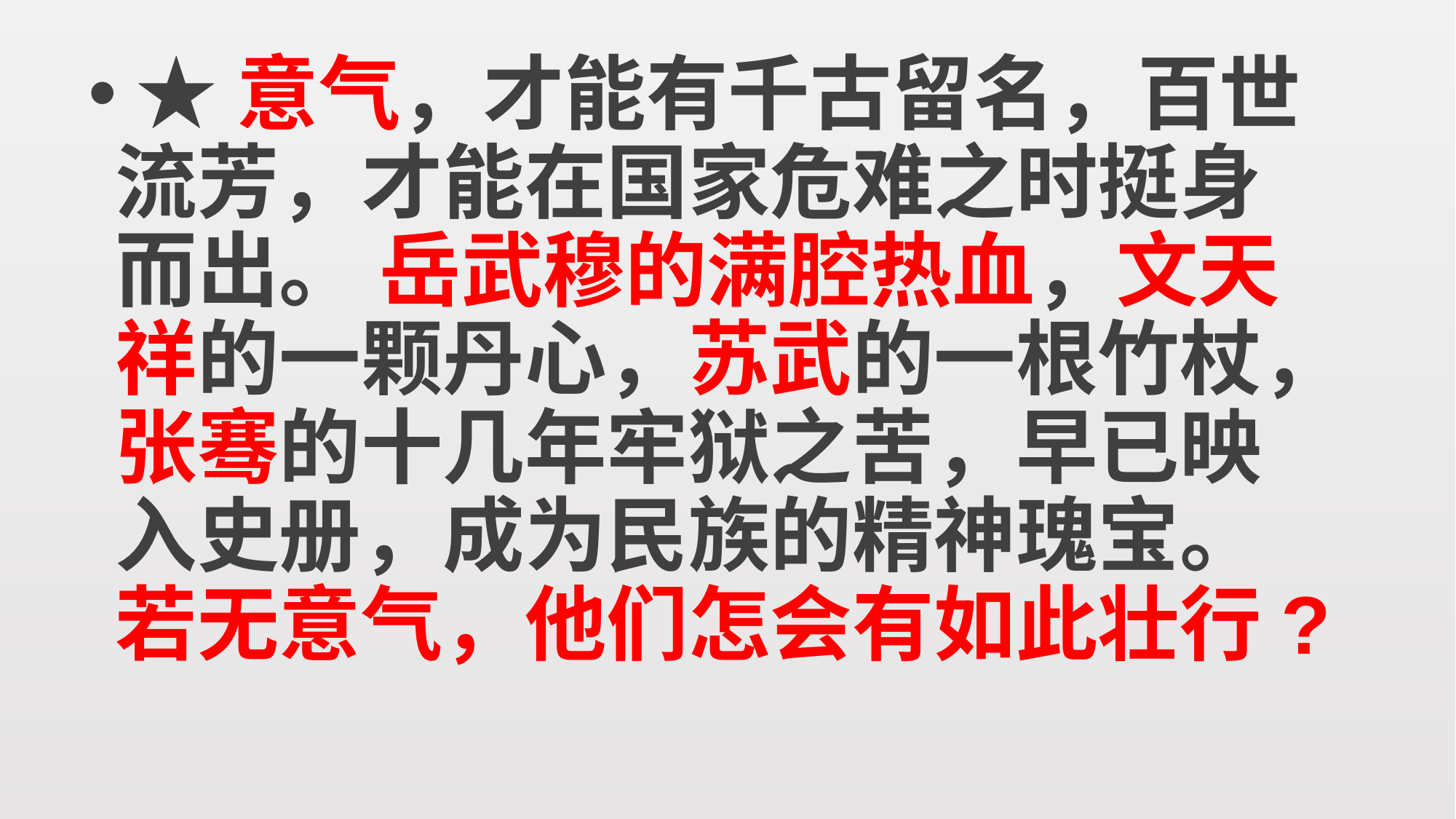

★意气，才能有千古留名，百世流芳，才能在国家危难之时挺身而出。 岳武穆的满腔热血，文天祥的一颗丹心，苏武的一根竹杖，张骞的十几年牢狱之苦，早已映入史册，成为民族的精神瑰宝。若无意气，他们怎会有如此壮行?